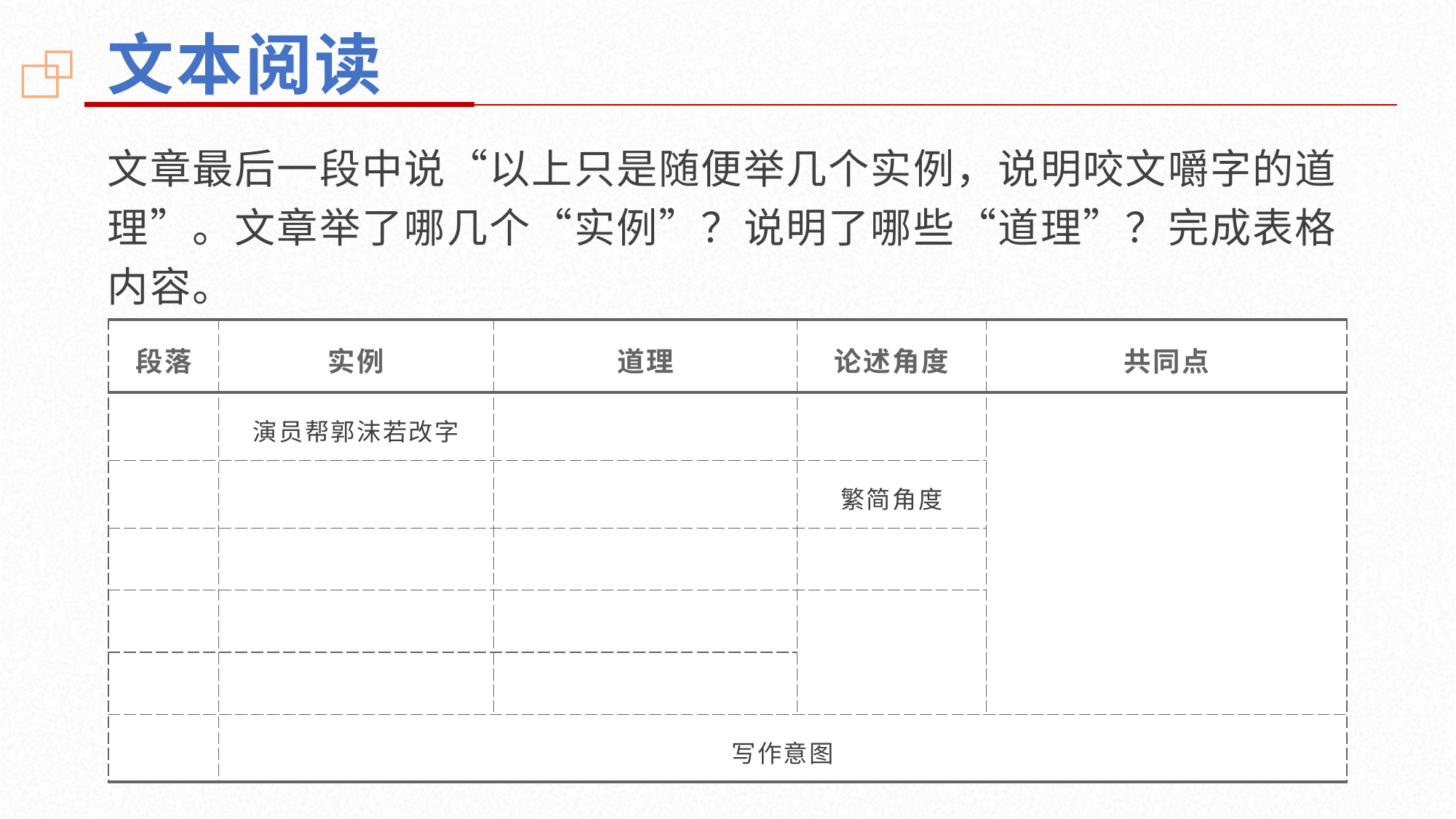

文本阅读
文章最后一段中说“以上只是随便举几个实例，说明咬文嚼字的道理”。文章举了哪几个“实例”？说明了哪些“道理”？完成表格内容。
| 段落 | 实例 | 道理 | 论述角度 | 共同点 |
| --- | --- | --- | --- | --- |
|  | 演员帮郭沫若改字 |  |  |  |
|  |  |  | 繁简角度 |  |
|  |  |  |  |  |
|  |  |  |  |  |
|  |  |  |  |  |
|  | 写作意图 |  |  |  |